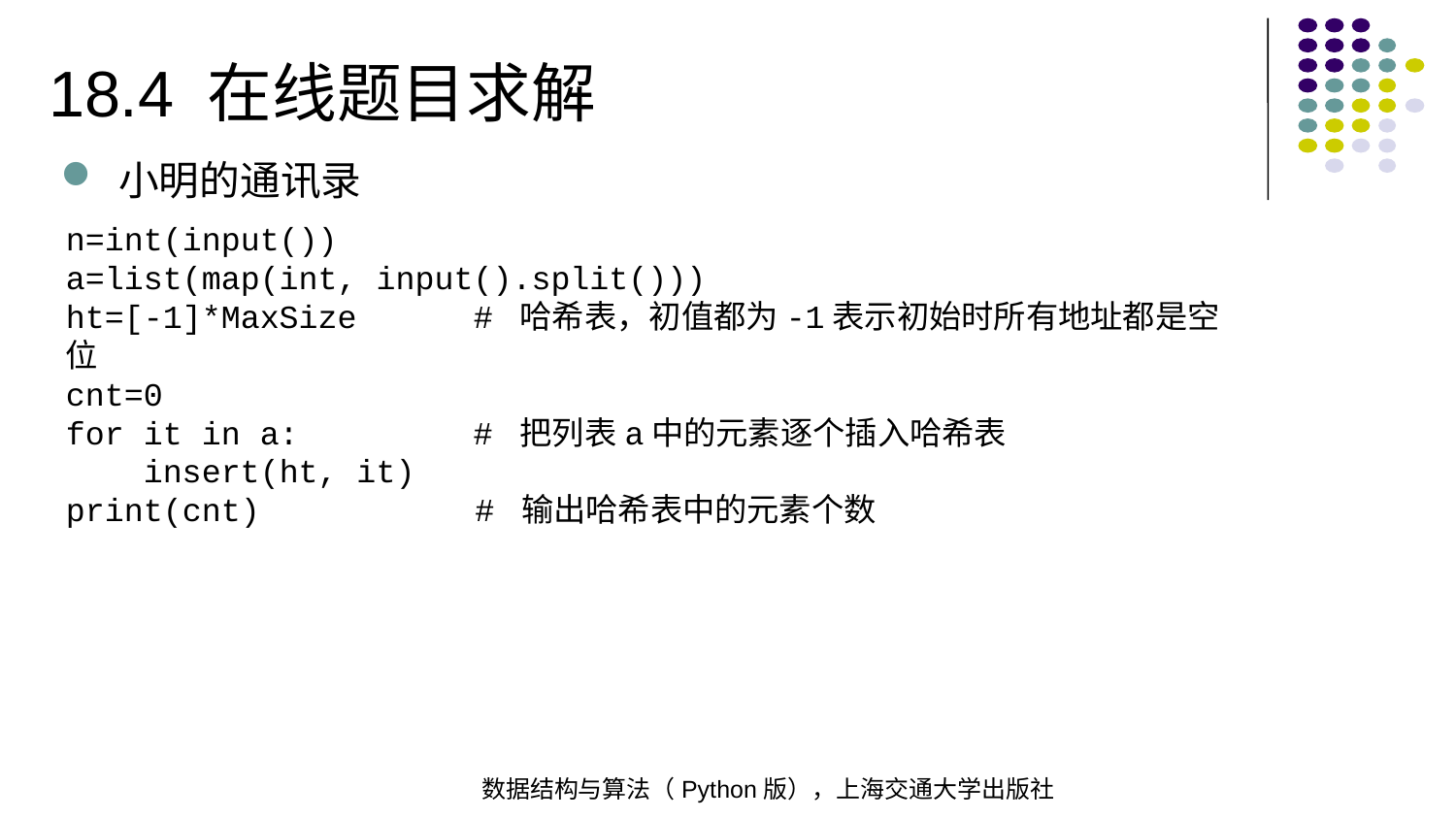

18.4 在线题目求解
小明的通讯录
n=int(input())
a=list(map(int, input().split()))
ht=[-1]*MaxSize      # 哈希表，初值都为-1表示初始时所有地址都是空位
cnt=0
for it in a:         # 把列表a中的元素逐个插入哈希表
    insert(ht, it)
print(cnt)                        # 输出哈希表中的元素个数